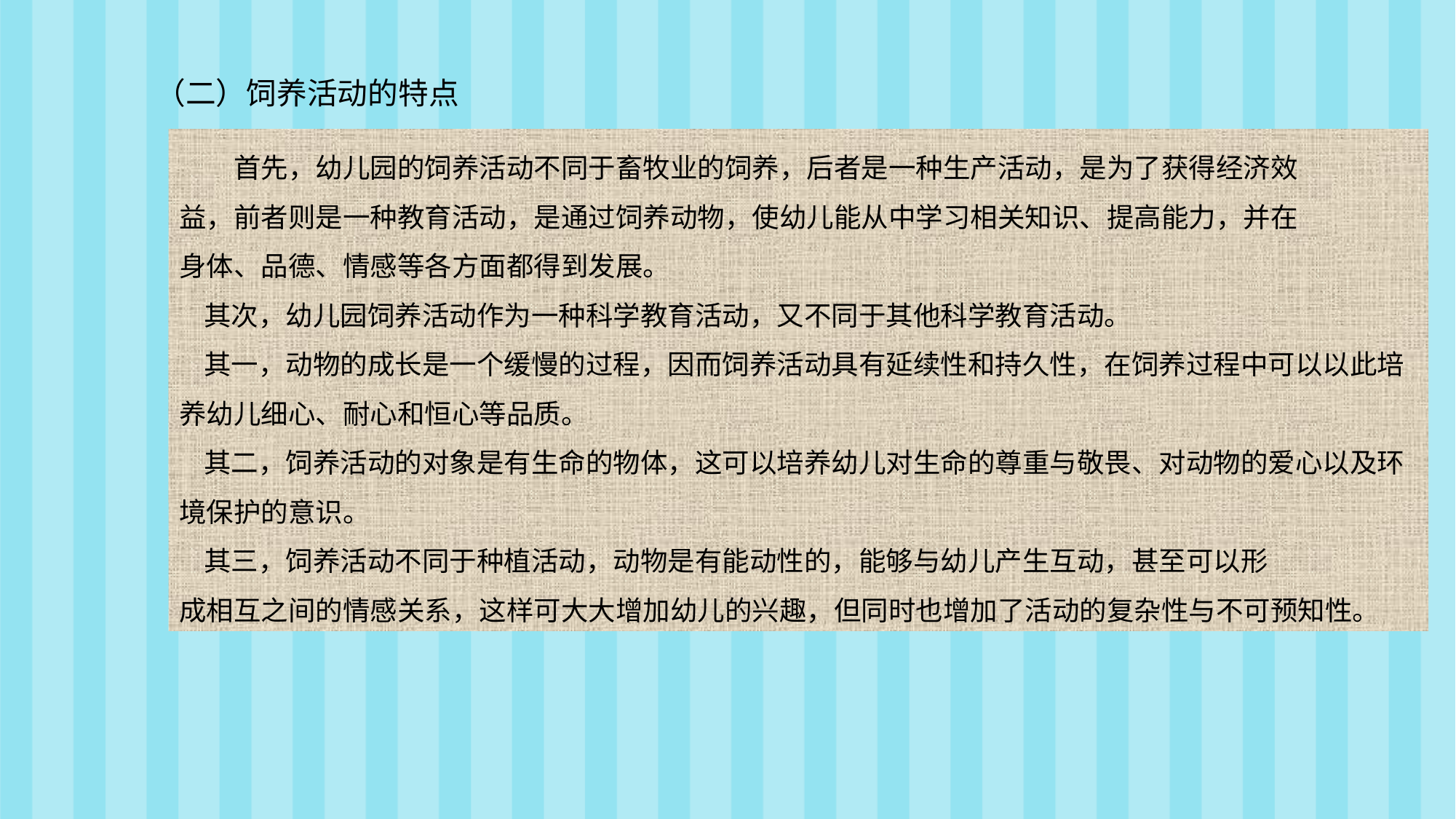

（二）饲养活动的特点
首先，幼儿园的饲养活动不同于畜牧业的饲养，后者是一种生产活动，是为了获得经济效
益，前者则是一种教育活动，是通过饲养动物，使幼儿能从中学习相关知识、提高能力，并在
身体、品德、情感等各方面都得到发展。
    其次，幼儿园饲养活动作为一种科学教育活动，又不同于其他科学教育活动。
    其一，动物的成长是一个缓慢的过程，因而饲养活动具有延续性和持久性，在饲养过程中可以以此培养幼儿细心、耐心和恒心等品质。
    其二，饲养活动的对象是有生命的物体，这可以培养幼儿对生命的尊重与敬畏、对动物的爱心以及环境保护的意识。
    其三，饲养活动不同于种植活动，动物是有能动性的，能够与幼儿产生互动，甚至可以形
成相互之间的情感关系，这样可大大增加幼儿的兴趣，但同时也增加了活动的复杂性与不可预知性。